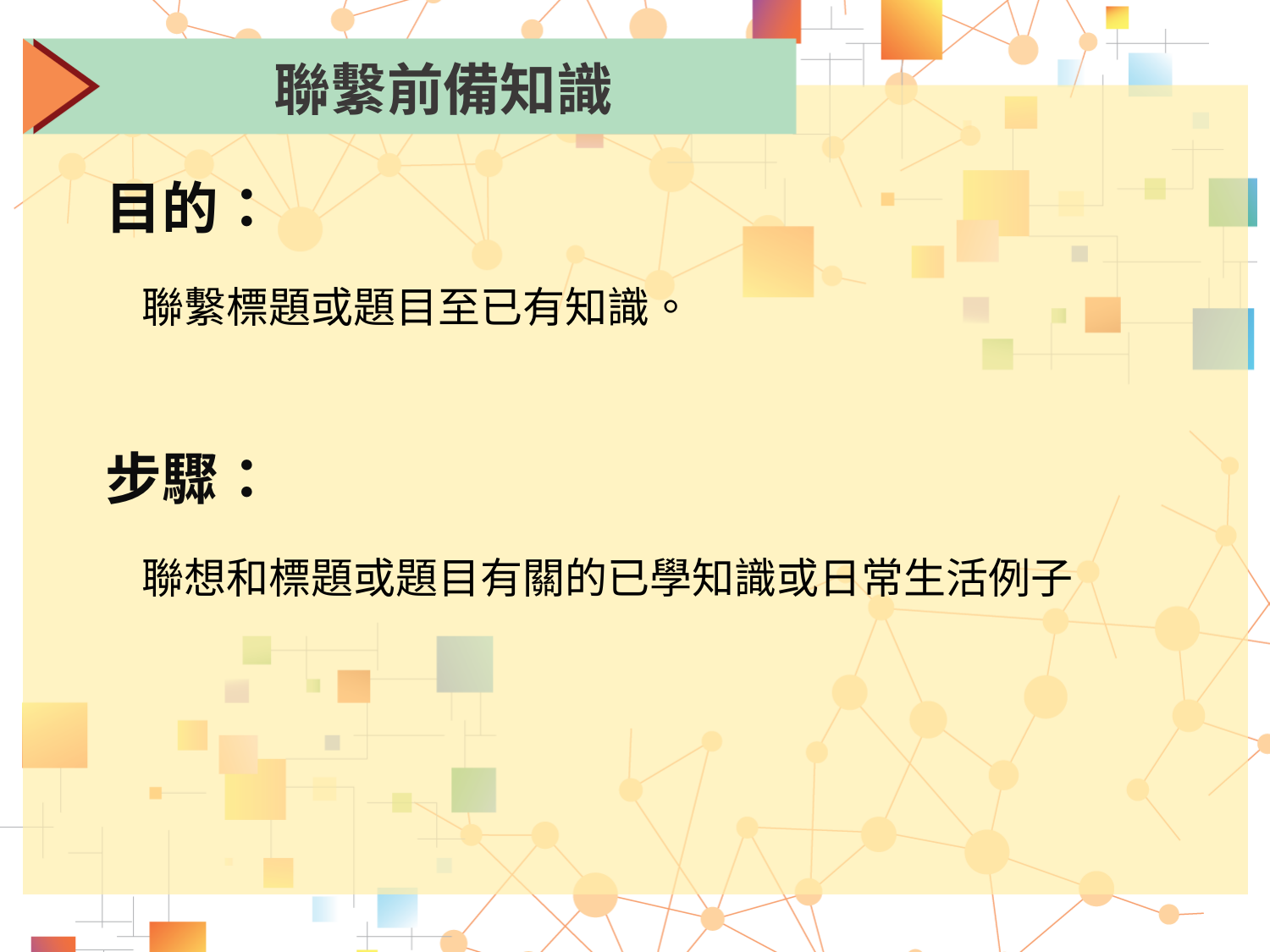

聯繫前備知識
目的：
聯繫標題或題目至已有知識。
步驟：
聯想和標題或題目有關的已學知識或日常生活例子